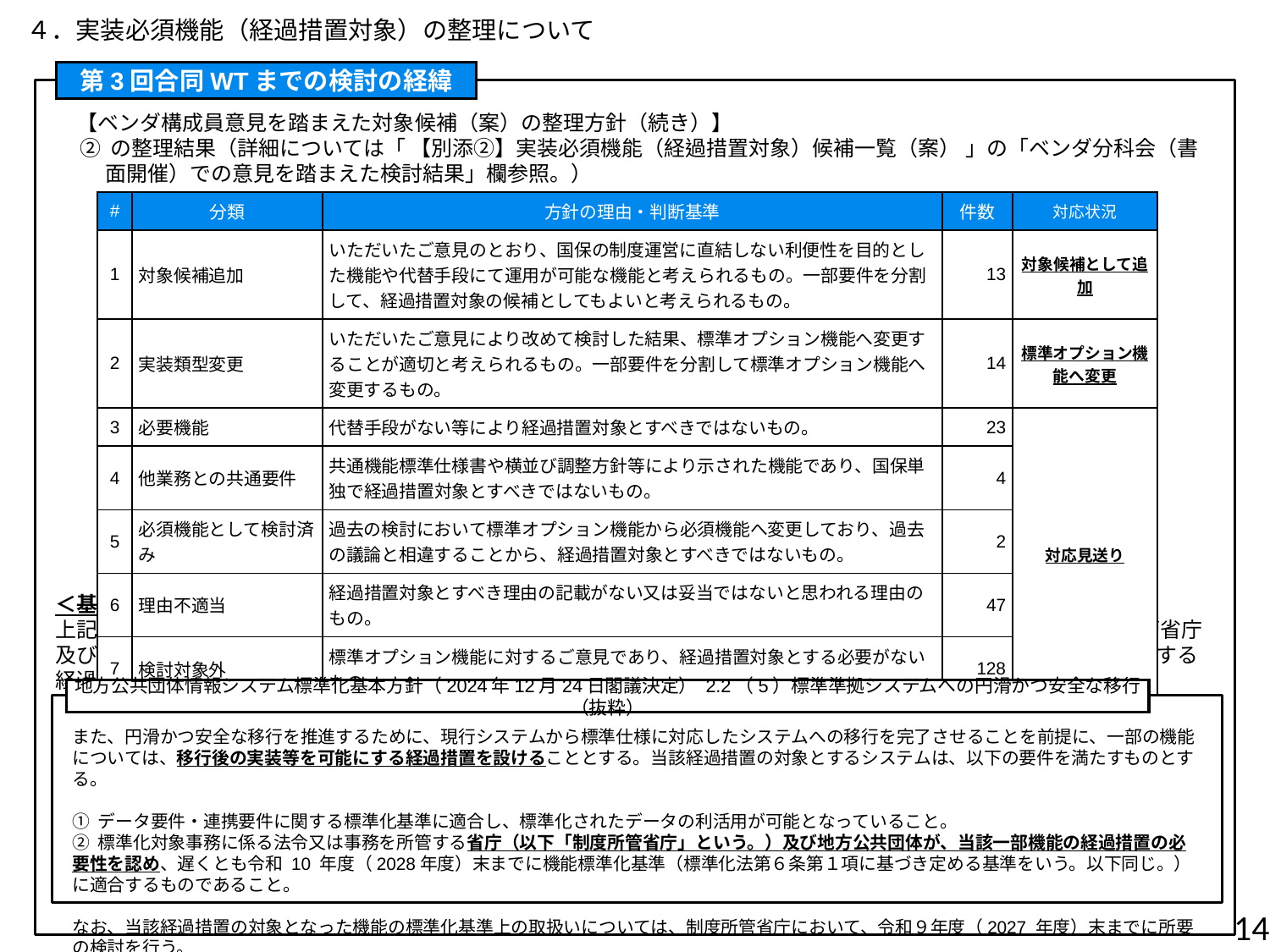

４．実装必須機能（経過措置対象）の整理について
第3回合同WTまでの検討の経緯
　【ベンダ構成員意見を踏まえた対象候補（案）の整理方針（続き）】
② の整理結果（詳細については「 【別添②】実装必須機能（経過措置対象）候補一覧（案） 」の「ベンダ分科会（書面開催）での意見を踏まえた検討結果」欄参照。）

＜基本方針の改訂＞
上記の整理を行った一方、令和6年12月24日に閣議決定された基本方針において以下の規定が追加され、制度所管省庁及び地方公共団体が必要性を認めた機能については、標準化期限である令和8年4月1日以降に実装することも可とする経過措置が示された。
| # | 分類 | 方針の理由・判断基準 | 件数 | 対応状況 |
| --- | --- | --- | --- | --- |
| 1 | 対象候補追加 | いただいたご意見のとおり、国保の制度運営に直結しない利便性を目的とした機能や代替手段にて運用が可能な機能と考えられるもの。一部要件を分割して、経過措置対象の候補としてもよいと考えられるもの。 | 13 | 対象候補として追加 |
| 2 | 実装類型変更 | いただいたご意見により改めて検討した結果、標準オプション機能へ変更することが適切と考えられるもの。一部要件を分割して標準オプション機能へ変更するもの。 | 14 | 標準オプション機能へ変更 |
| 3 | 必要機能 | 代替手段がない等により経過措置対象とすべきではないもの。 | 23 | 対応見送り |
| 4 | 他業務との共通要件 | 共通機能標準仕様書や横並び調整方針等により示された機能であり、国保単独で経過措置対象とすべきではないもの。 | 4 |  |
| 5 | 必須機能として検討済み | 過去の検討において標準オプション機能から必須機能へ変更しており、過去の議論と相違することから、経過措置対象とすべきではないもの。 | 2 |  |
| 6 | 理由不適当 | 経過措置対象とすべき理由の記載がない又は妥当ではないと思われる理由のもの。 | 47 |  |
| 7 | 検討対象外 | 標準オプション機能に対するご意見であり、経過措置対象とする必要がないもの | 128 |  |
地方公共団体情報システム標準化基本方針（2024年12月24日閣議決定） 2.2（5）標準準拠システムへの円滑かつ安全な移行（抜粋）
また、円滑かつ安全な移行を推進するために、現行システムから標準仕様に対応したシステムへの移行を完了させることを前提に、一部の機能については、移行後の実装等を可能にする経過措置を設けることとする。当該経過措置の対象とするシステムは、以下の要件を満たすものとする。

① データ要件・連携要件に関する標準化基準に適合し、標準化されたデータの利活用が可能となっていること。
② 標準化対象事務に係る法令又は事務を所管する省庁（以下「制度所管省庁」という。）及び地方公共団体が、当該一部機能の経過措置の必要性を認め、遅くとも令和 10 年度（2028年度）末までに機能標準化基準（標準化法第６条第１項に基づき定める基準をいう。以下同じ。）に適合するものであること。

なお、当該経過措置の対象となった機能の標準化基準上の取扱いについては、制度所管省庁において、令和９年度（2027 年度）末までに所要の検討を行う。
14